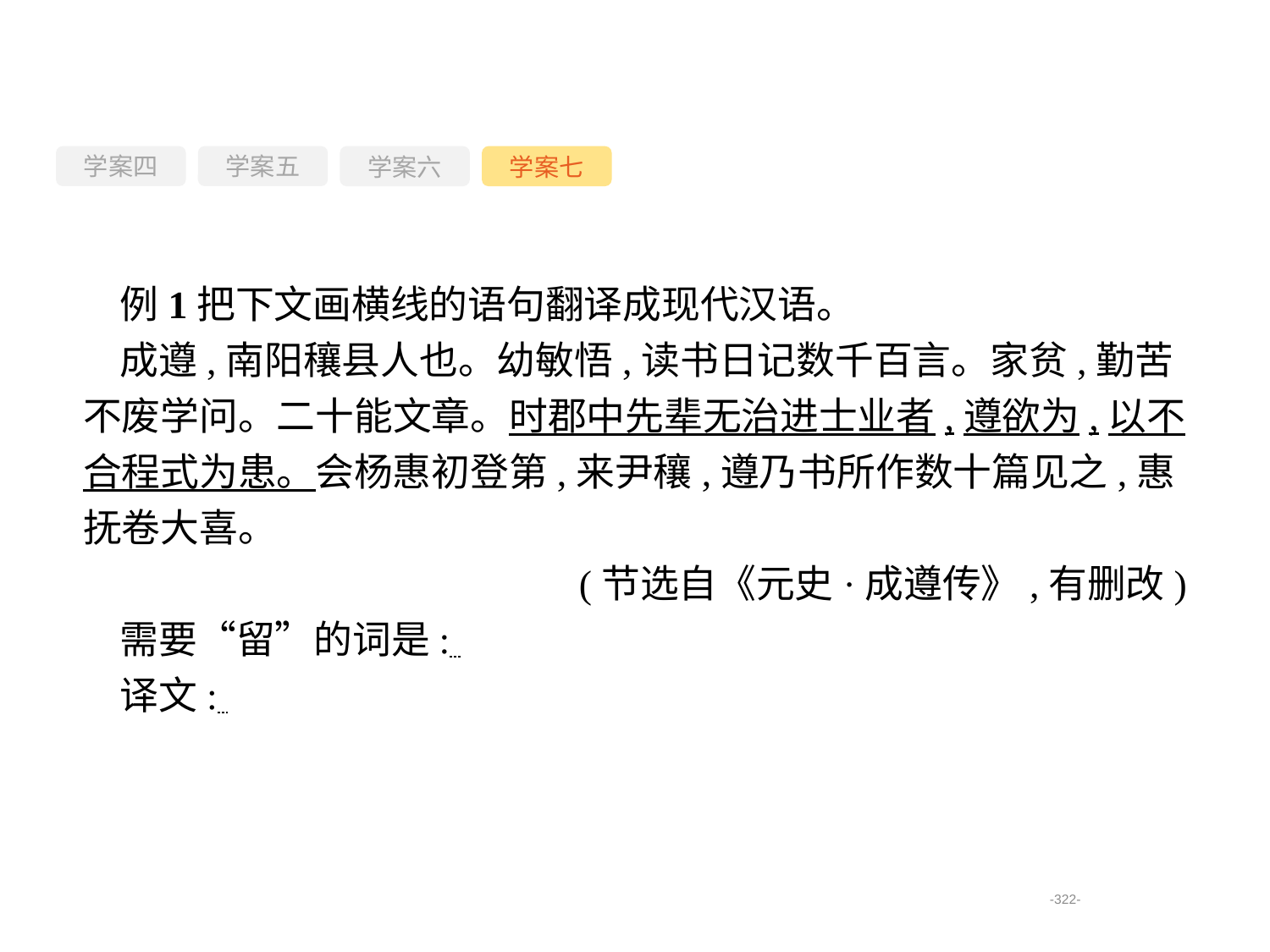

学案四
学案六
学案七
学案五
例1把下文画横线的语句翻译成现代汉语。
成遵,南阳穰县人也。幼敏悟,读书日记数千百言。家贫,勤苦不废学问。二十能文章。时郡中先辈无治进士业者,遵欲为,以不合程式为患。会杨惠初登第,来尹穰,遵乃书所作数十篇见之,惠抚卷大喜。
(节选自《元史·成遵传》,有删改)
需要“留”的词是:
译文:
-322-